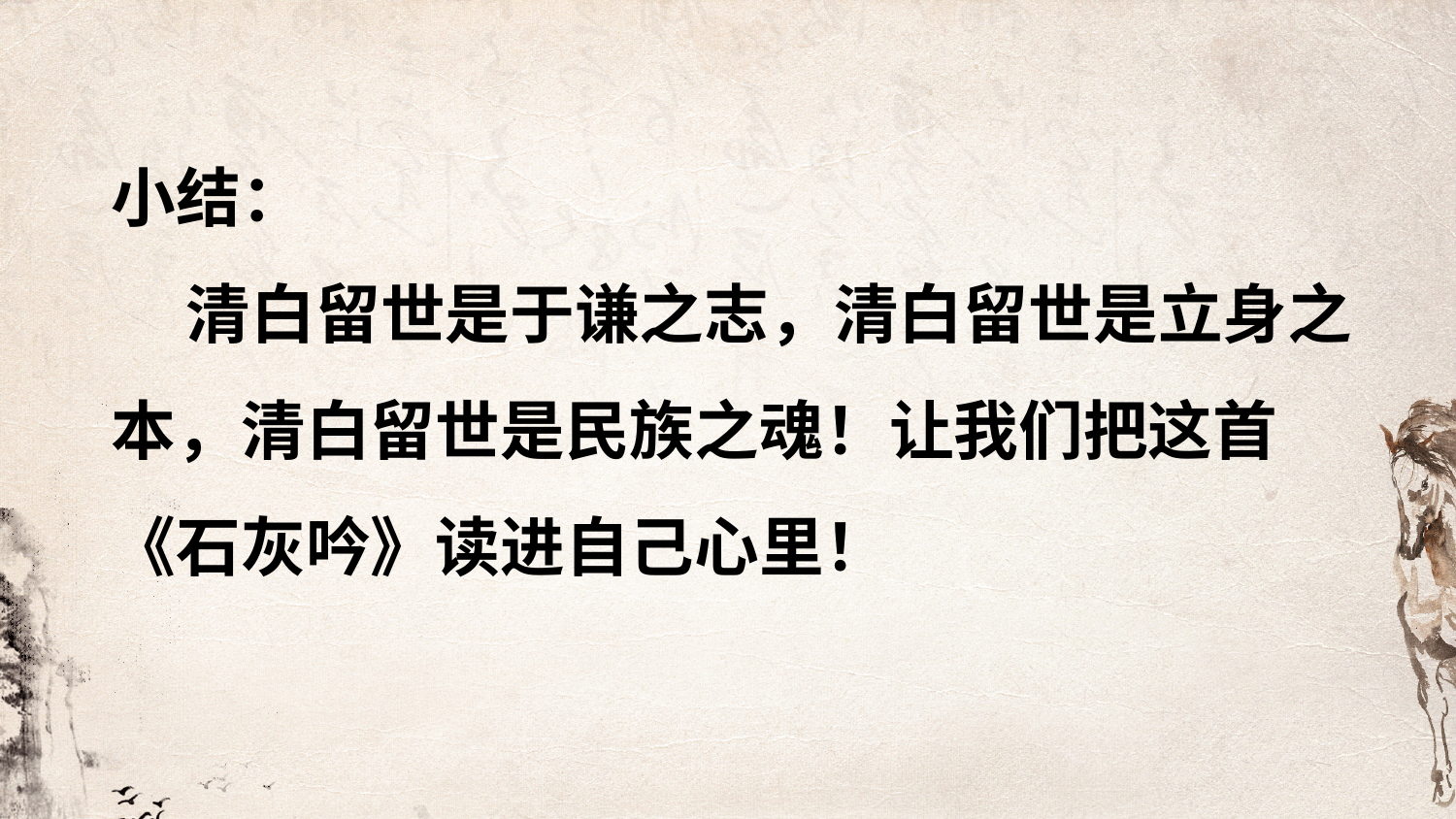

小结：
    清白留世是于谦之志，清白留世是立身之本，清白留世是民族之魂！让我们把这首《石灰吟》读进自己心里！